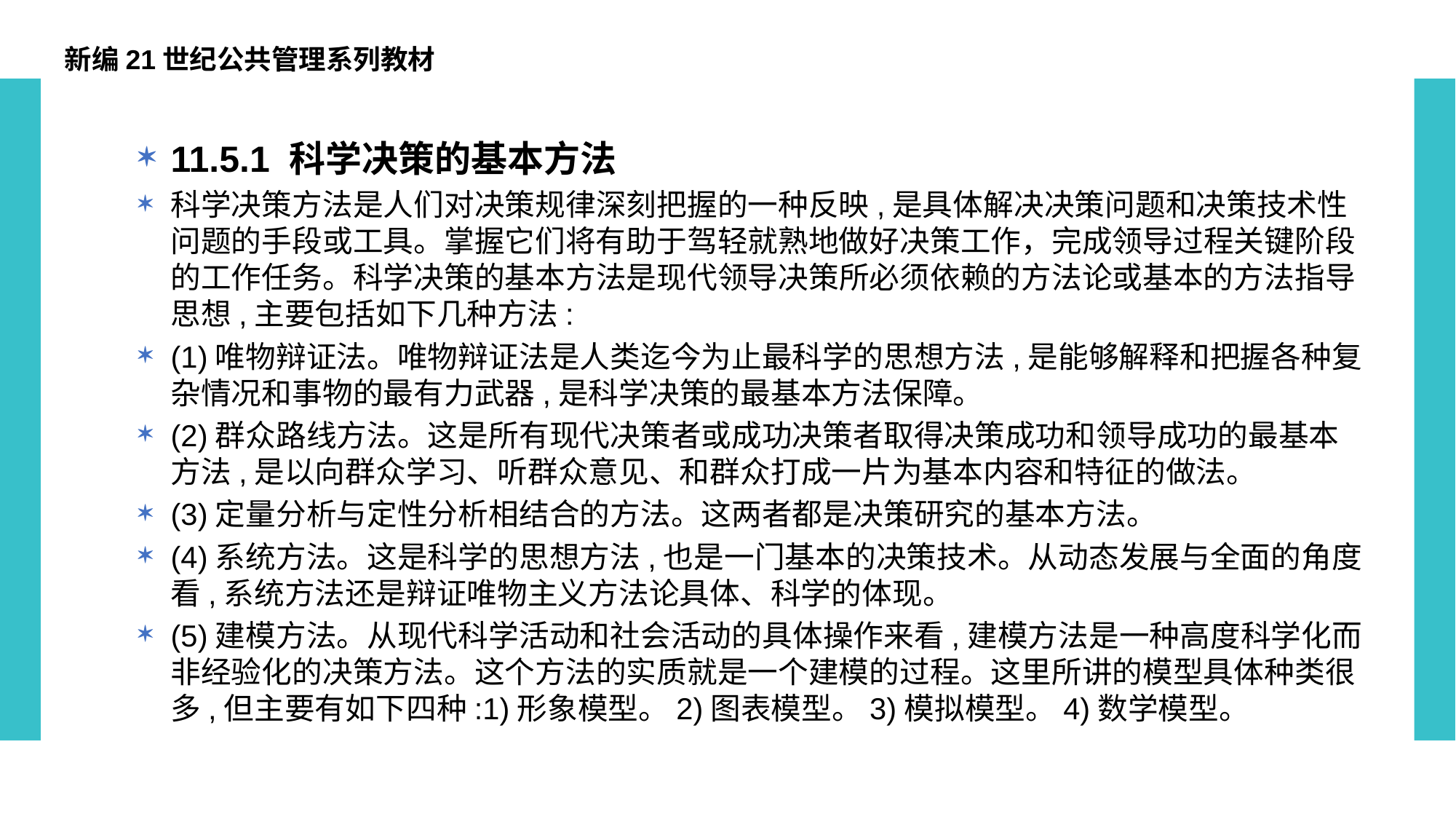

新编21世纪公共管理系列教材
11.5.1 科学决策的基本方法
科学决策方法是人们对决策规律深刻把握的一种反映,是具体解决决策问题和决策技术性问题的手段或工具。掌握它们将有助于驾轻就熟地做好决策工作，完成领导过程关键阶段的工作任务。科学决策的基本方法是现代领导决策所必须依赖的方法论或基本的方法指导思想,主要包括如下几种方法:
(1)唯物辩证法。唯物辩证法是人类迄今为止最科学的思想方法,是能够解释和把握各种复杂情况和事物的最有力武器,是科学决策的最基本方法保障。
(2)群众路线方法。这是所有现代决策者或成功决策者取得决策成功和领导成功的最基本方法,是以向群众学习、听群众意见、和群众打成一片为基本内容和特征的做法。
(3)定量分析与定性分析相结合的方法。这两者都是决策研究的基本方法。
(4)系统方法。这是科学的思想方法,也是一门基本的决策技术。从动态发展与全面的角度看,系统方法还是辩证唯物主义方法论具体、科学的体现。
(5)建模方法。从现代科学活动和社会活动的具体操作来看,建模方法是一种高度科学化而非经验化的决策方法。这个方法的实质就是一个建模的过程。这里所讲的模型具体种类很多,但主要有如下四种:1)形象模型。2)图表模型。3)模拟模型。4)数学模型。